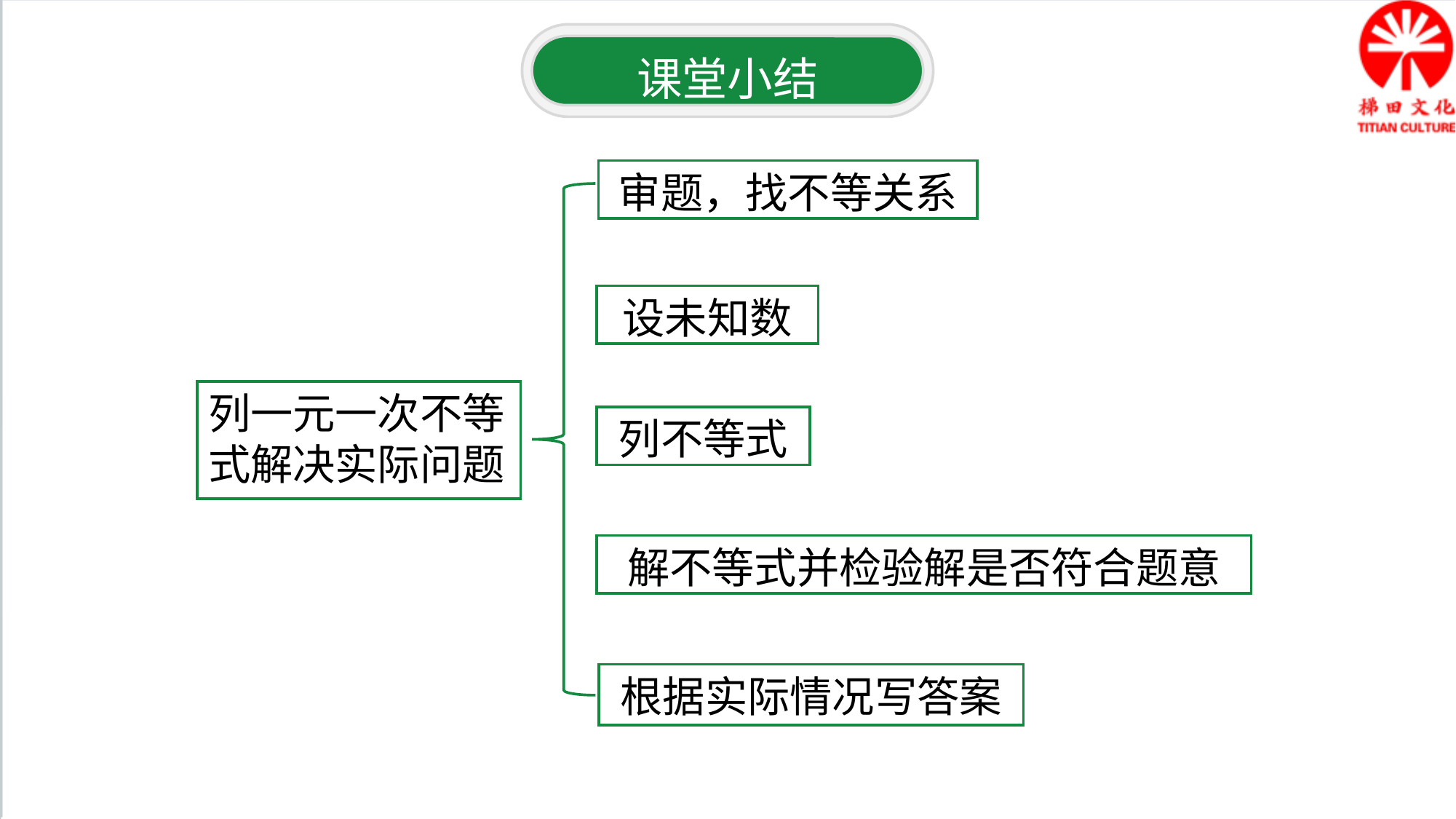

课堂小结
审题，找不等关系

设未知数
列一元一次不等式解决实际问题
列不等式
解不等式并检验解是否符合题意
根据实际情况写答案